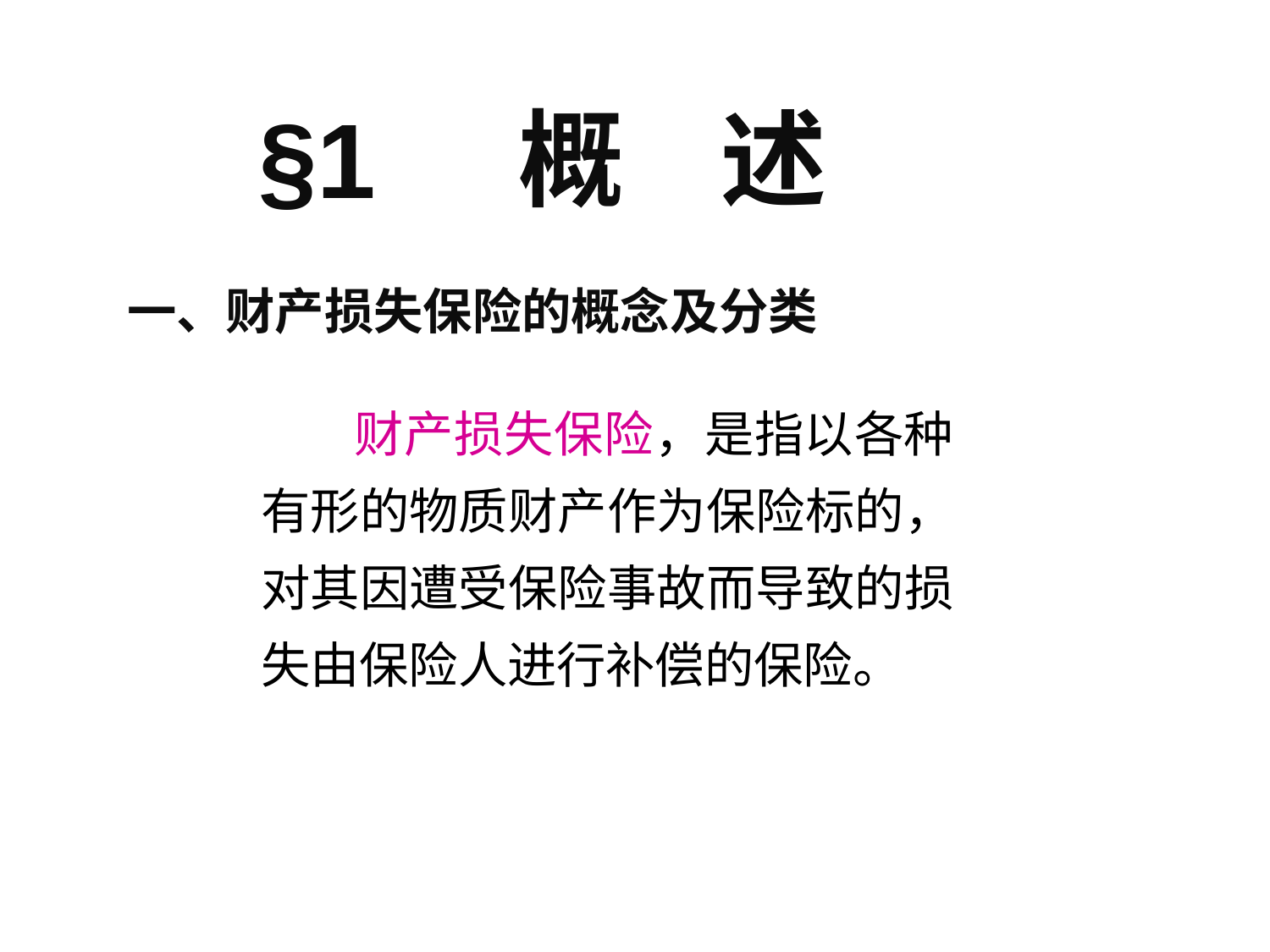

§1    概    述
一、财产损失保险的概念及分类
财产损失保险，是指以各种有形的物质财产作为保险标的，对其因遭受保险事故而导致的损失由保险人进行补偿的保险。